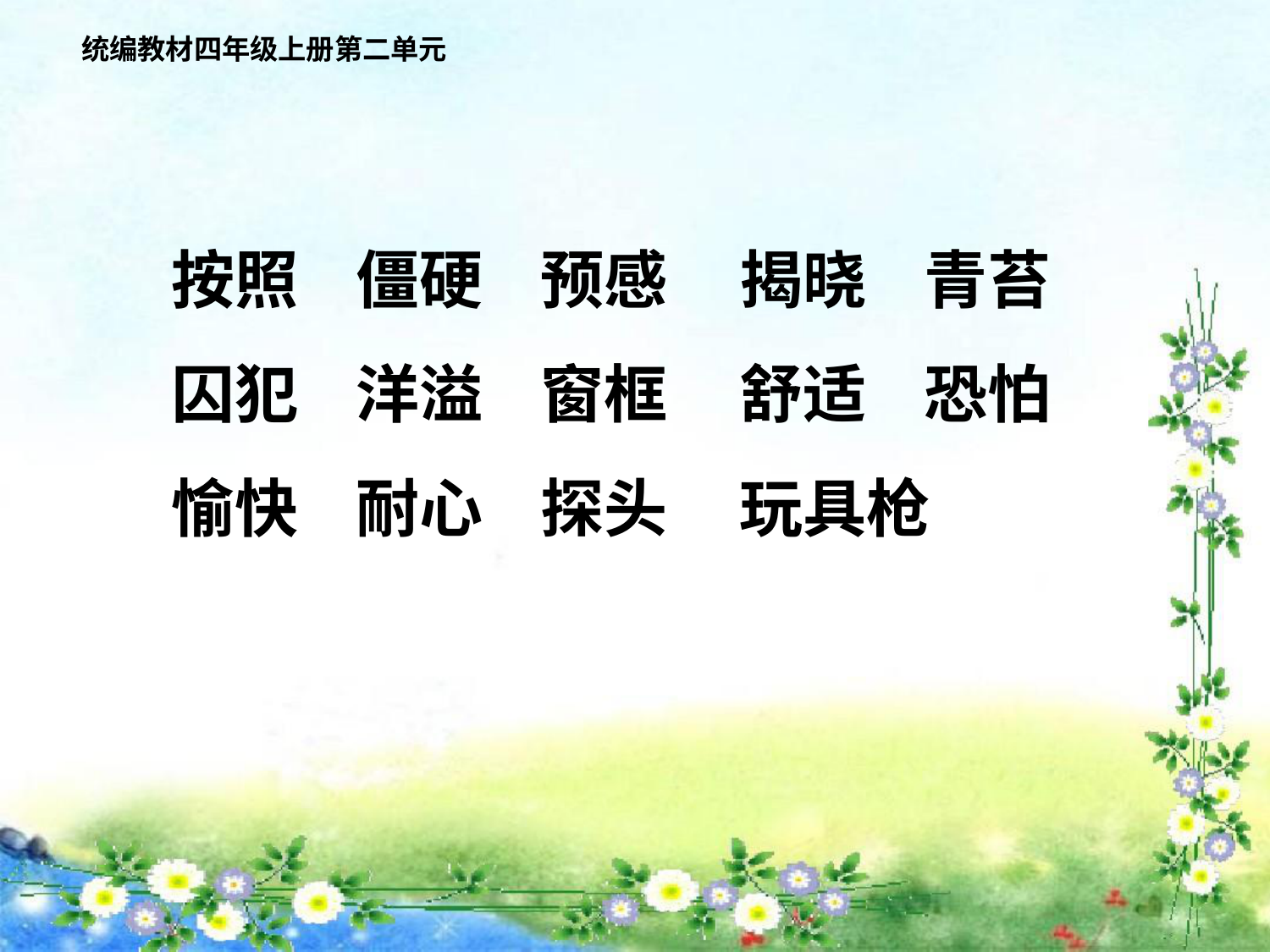

统编教材四年级上册第二单元
     按照    僵硬    预感     揭晓    青苔
     囚犯    洋溢    窗框     舒适    恐怕
     愉快    耐心    探头     玩具枪